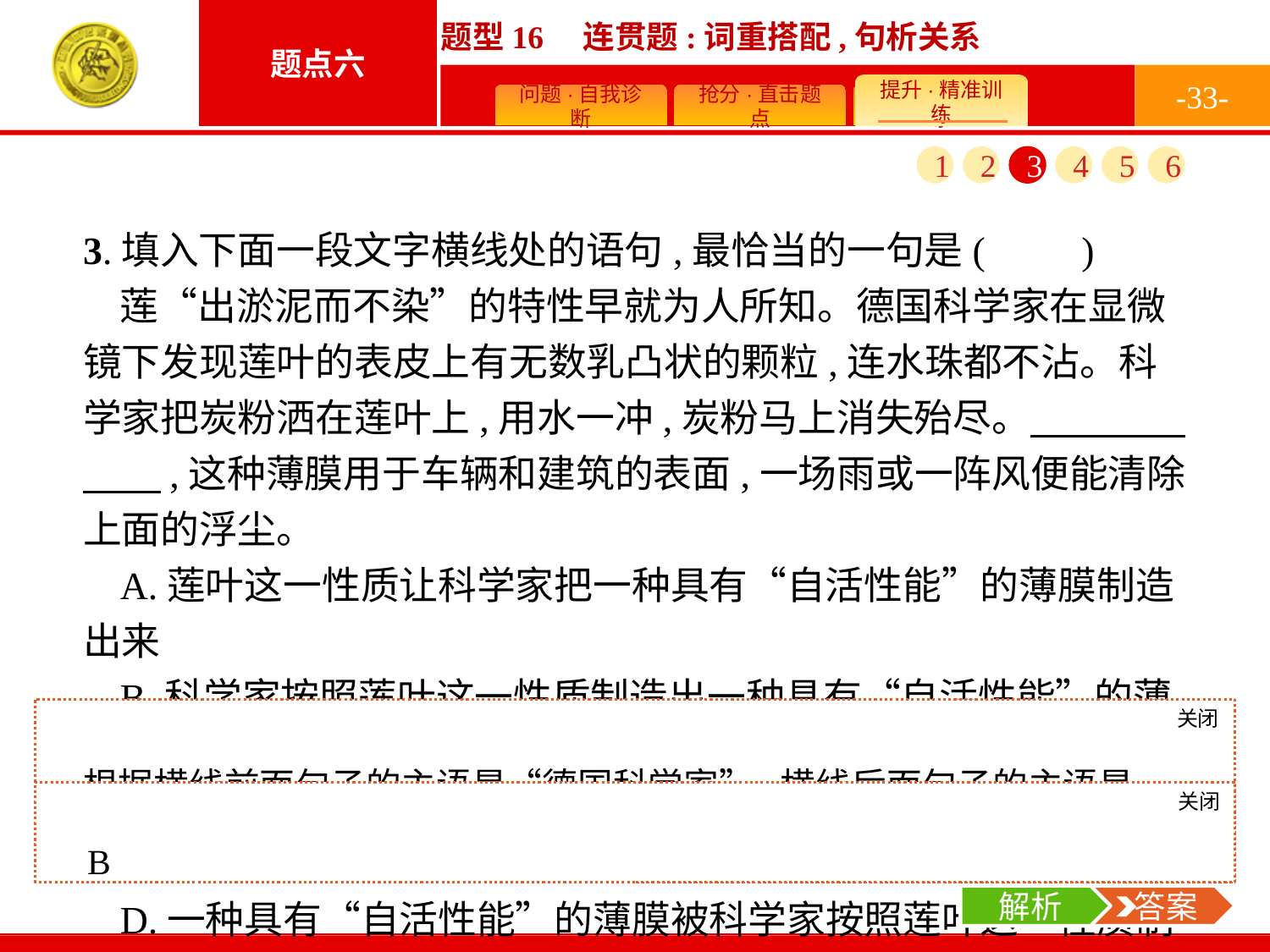

-33-
1
2
3
4
5
6
3.填入下面一段文字横线处的语句,最恰当的一句是(　　)
莲“出淤泥而不染”的特性早就为人所知。德国科学家在显微镜下发现莲叶的表皮上有无数乳凸状的颗粒,连水珠都不沾。科学家把炭粉洒在莲叶上,用水一冲,炭粉马上消失殆尽。　　　　　　,这种薄膜用于车辆和建筑的表面,一场雨或一阵风便能清除上面的浮尘。
A.莲叶这一性质让科学家把一种具有“自活性能”的薄膜制造出来
B.科学家按照莲叶这一性质制造出一种具有“自活性能”的薄膜
C.莲叶这一性质使一种具有“自活性能”的薄膜被科学家制造出来
D.一种具有“自活性能”的薄膜被科学家按照莲叶这一性质制造出来

关闭
解析

根据横线前面句子的主语是“德国科学家”,横线后面句子的主语是“这种薄膜”。按照主语一致的原则,应选B项。
关闭

解析
  答案

B
解析
  答案